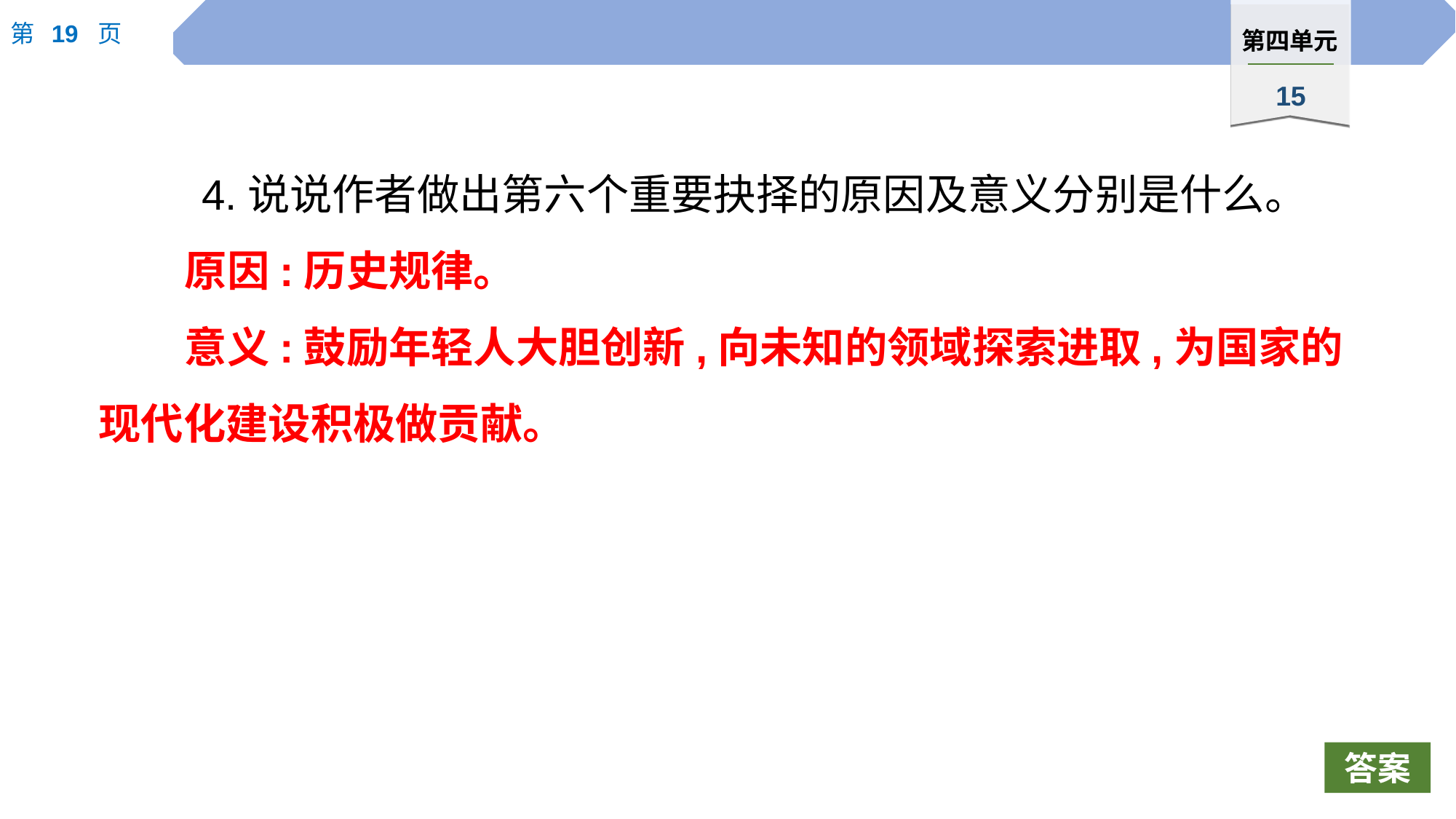

4.说说作者做出第六个重要抉择的原因及意义分别是什么。
原因:历史规律。
意义:鼓励年轻人大胆创新,向未知的领域探索进取,为国家的现代化建设积极做贡献。
答案